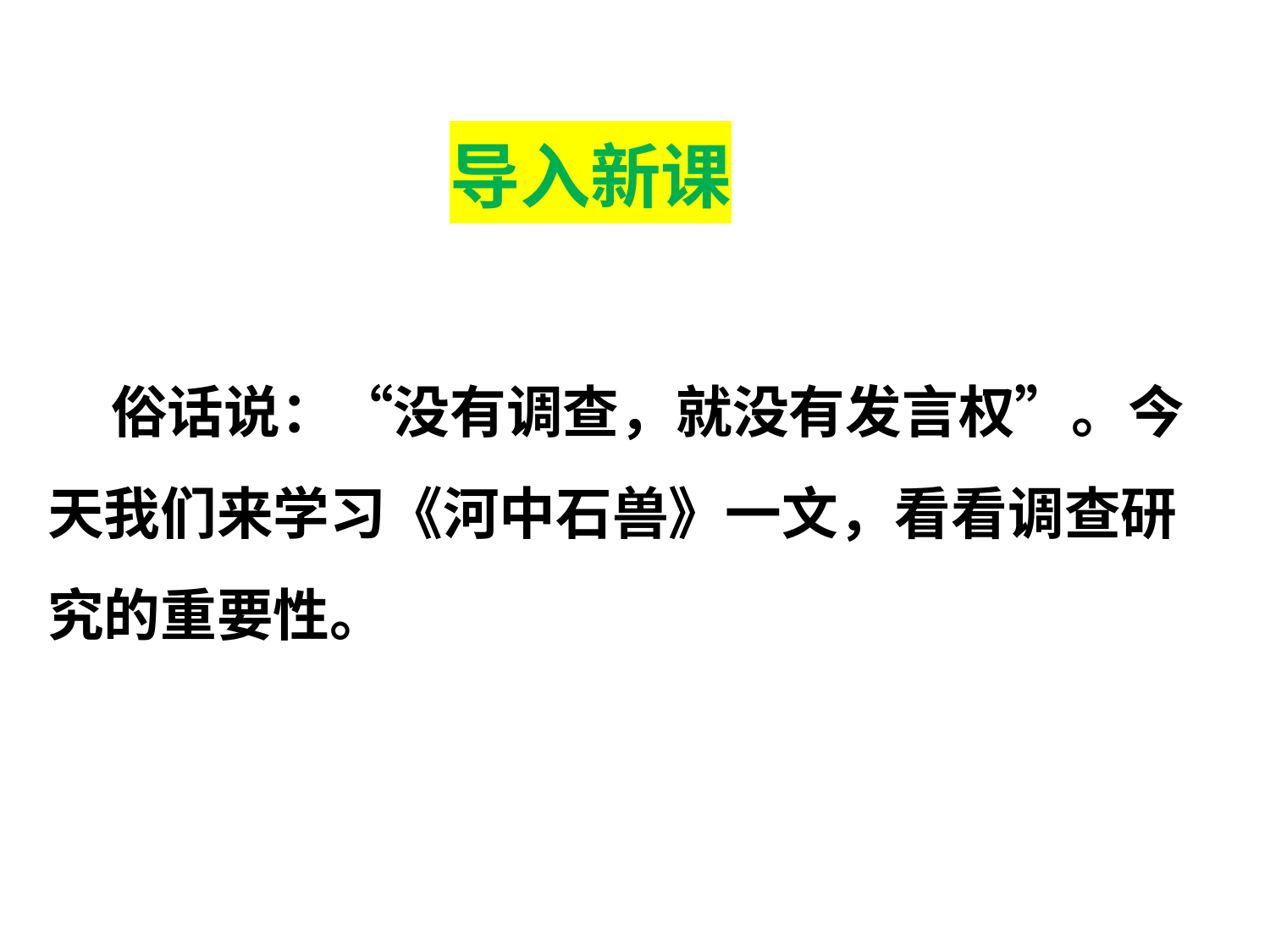

导入新课
俗话说：“没有调查，就没有发言权”。今天我们来学习《河中石兽》一文，看看调查研究的重要性。